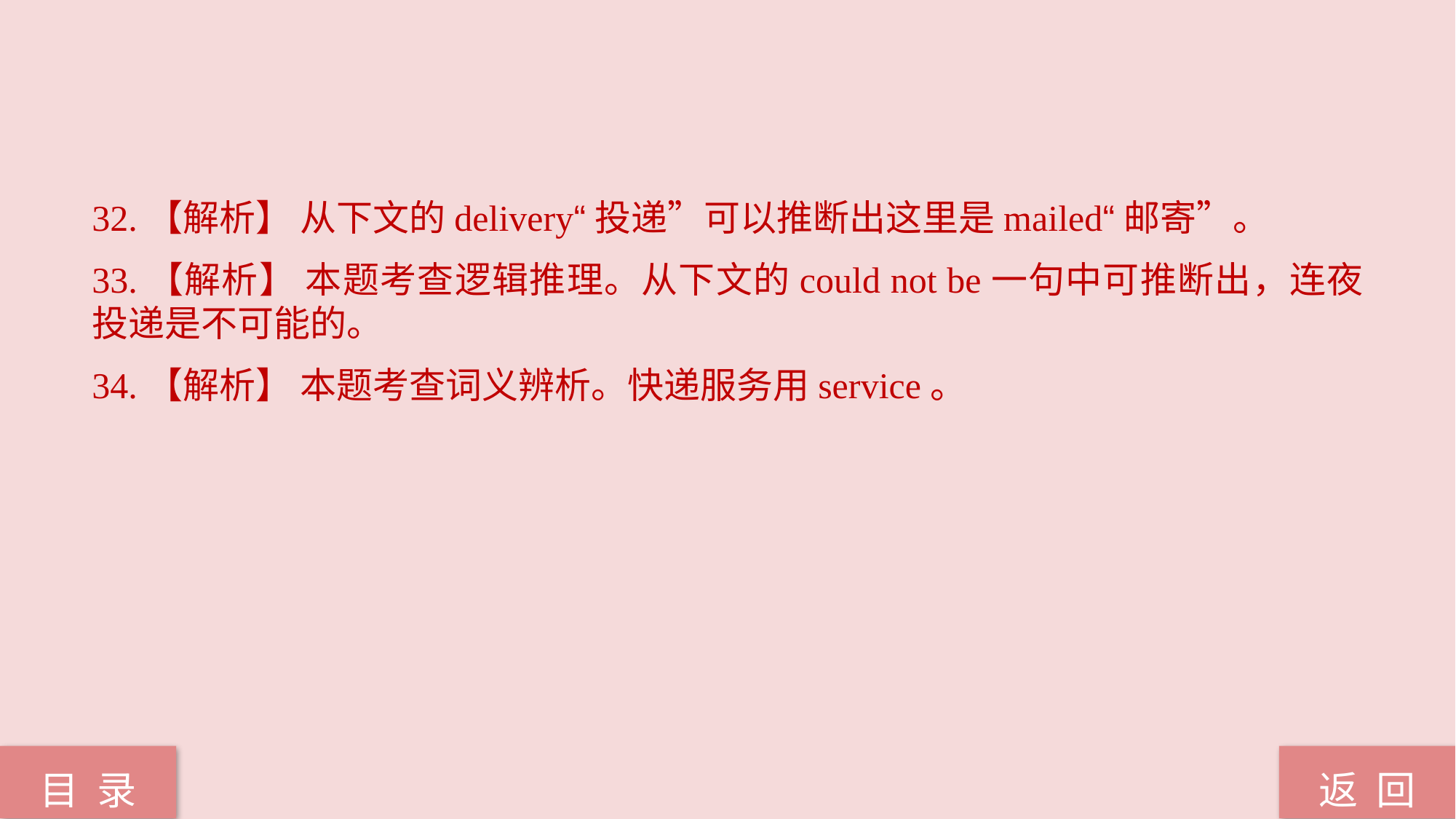

32.【解析】 从下文的delivery“投递”可以推断出这里是mailed“邮寄”。
33.【解析】 本题考查逻辑推理。从下文的could not be一句中可推断出，连夜投递是不可能的。
34.【解析】 本题考查词义辨析。快递服务用service。
返  回